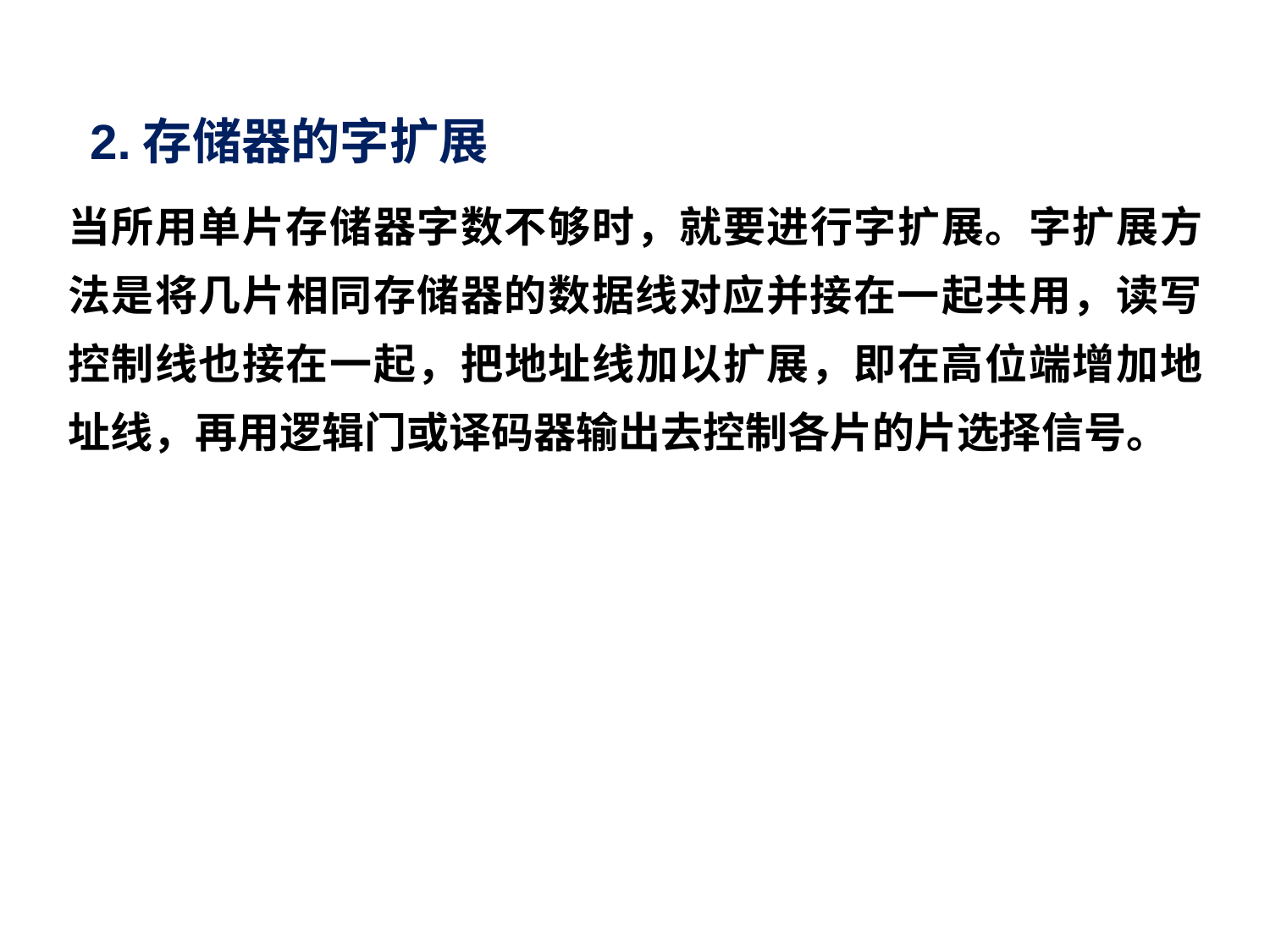

2.存储器的字扩展
当所用单片存储器字数不够时，就要进行字扩展。字扩展方法是将几片相同存储器的数据线对应并接在一起共用，读写控制线也接在一起，把地址线加以扩展，即在高位端增加地址线，再用逻辑门或译码器输出去控制各片的片选择信号。